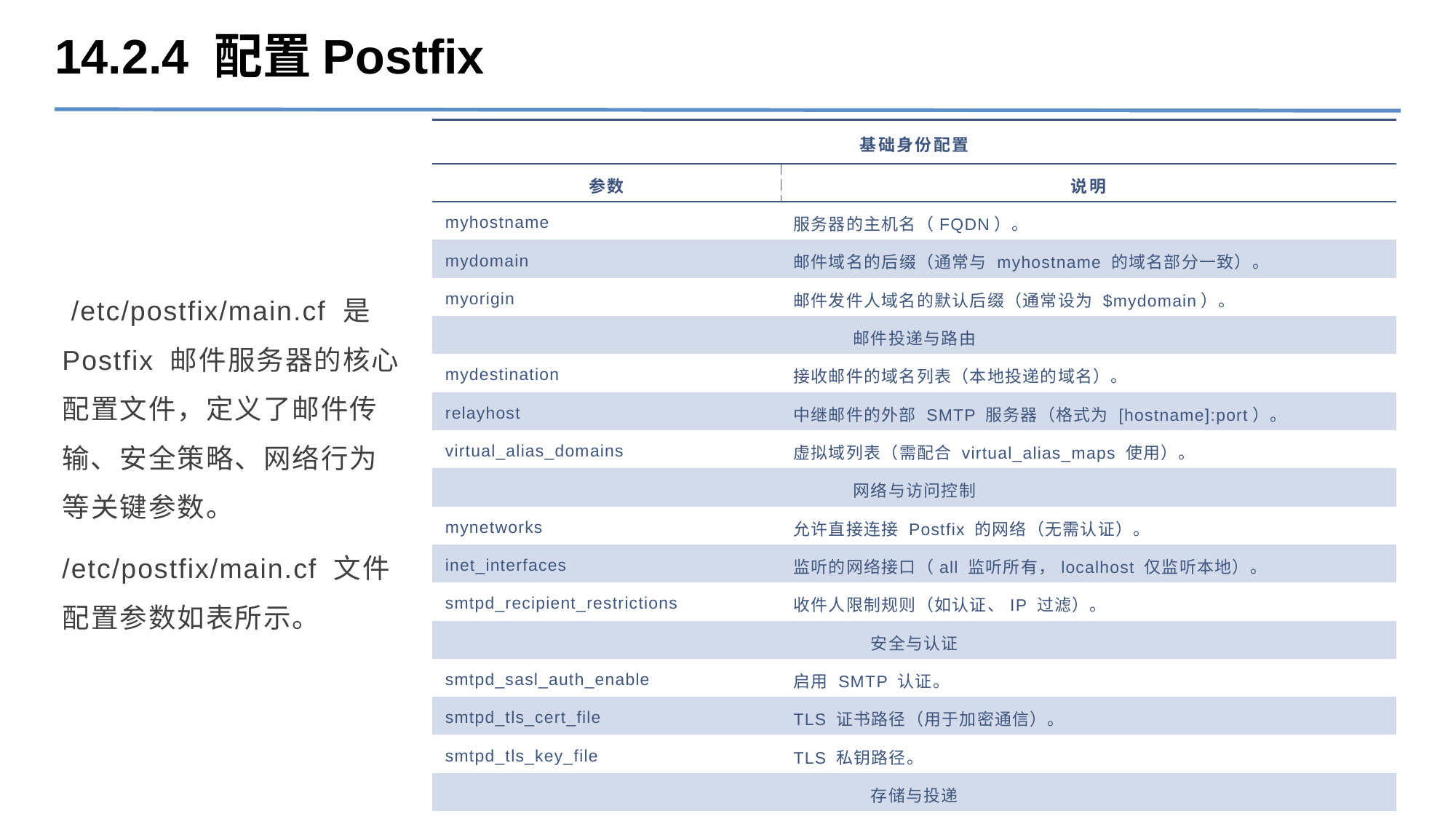

14.2.4 配置Postfix
| 基础身份配置 |  |
| --- | --- |
| 参数 | 说明 |
| myhostname | 服务器的主机名（FQDN）。 |
| mydomain | 邮件域名的后缀（通常与 myhostname 的域名部分一致）。 |
| myorigin | 邮件发件人域名的默认后缀（通常设为 $mydomain）。 |
| 邮件投递与路由 |  |
| mydestination | 接收邮件的域名列表（本地投递的域名）。 |
| relayhost | 中继邮件的外部 SMTP 服务器（格式为 [hostname]:port）。 |
| virtual\_alias\_domains | 虚拟域列表（需配合 virtual\_alias\_maps 使用）。 |
| 网络与访问控制 |  |
| mynetworks | 允许直接连接 Postfix 的网络（无需认证）。 |
| inet\_interfaces | 监听的网络接口（all 监听所有，localhost 仅监听本地）。 |
| smtpd\_recipient\_restrictions | 收件人限制规则（如认证、IP 过滤）。 |
| 安全与认证 |  |
| smtpd\_sasl\_auth\_enable | 启用 SMTP 认证。 |
| smtpd\_tls\_cert\_file | TLS 证书路径（用于加密通信）。 |
| smtpd\_tls\_key\_file | TLS 私钥路径。 |
| 存储与投递 |  |
| home\_mailbox | 用户邮箱的存储路径（如 Maildir/ 或 mbox 格式）。 |
| mailbox\_command | 自定义邮件投递命令（如使用 procmail 过滤邮件）。 |
 /etc/postfix/main.cf 是 Postfix 邮件服务器的核心配置文件，定义了邮件传输、安全策略、网络行为等关键参数。
/etc/postfix/main.cf 文件配置参数如表所示。